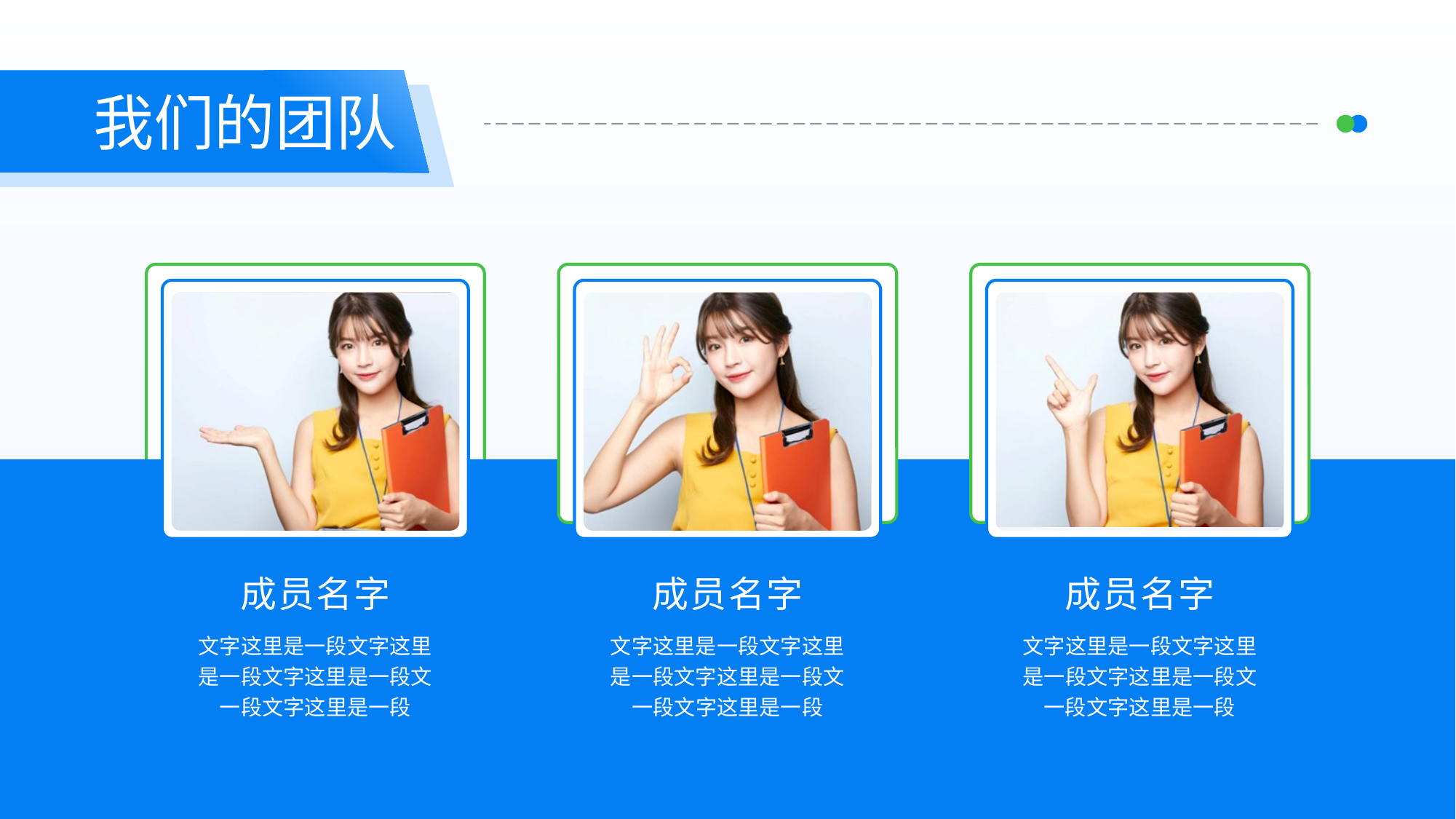

我们的团队

成员名字
成员名字
成员名字
文字这里是一段文字这里是一段文字这里是一段文一段文字这里是一段
文字这里是一段文字这里是一段文字这里是一段文一段文字这里是一段
文字这里是一段文字这里是一段文字这里是一段文一段文字这里是一段